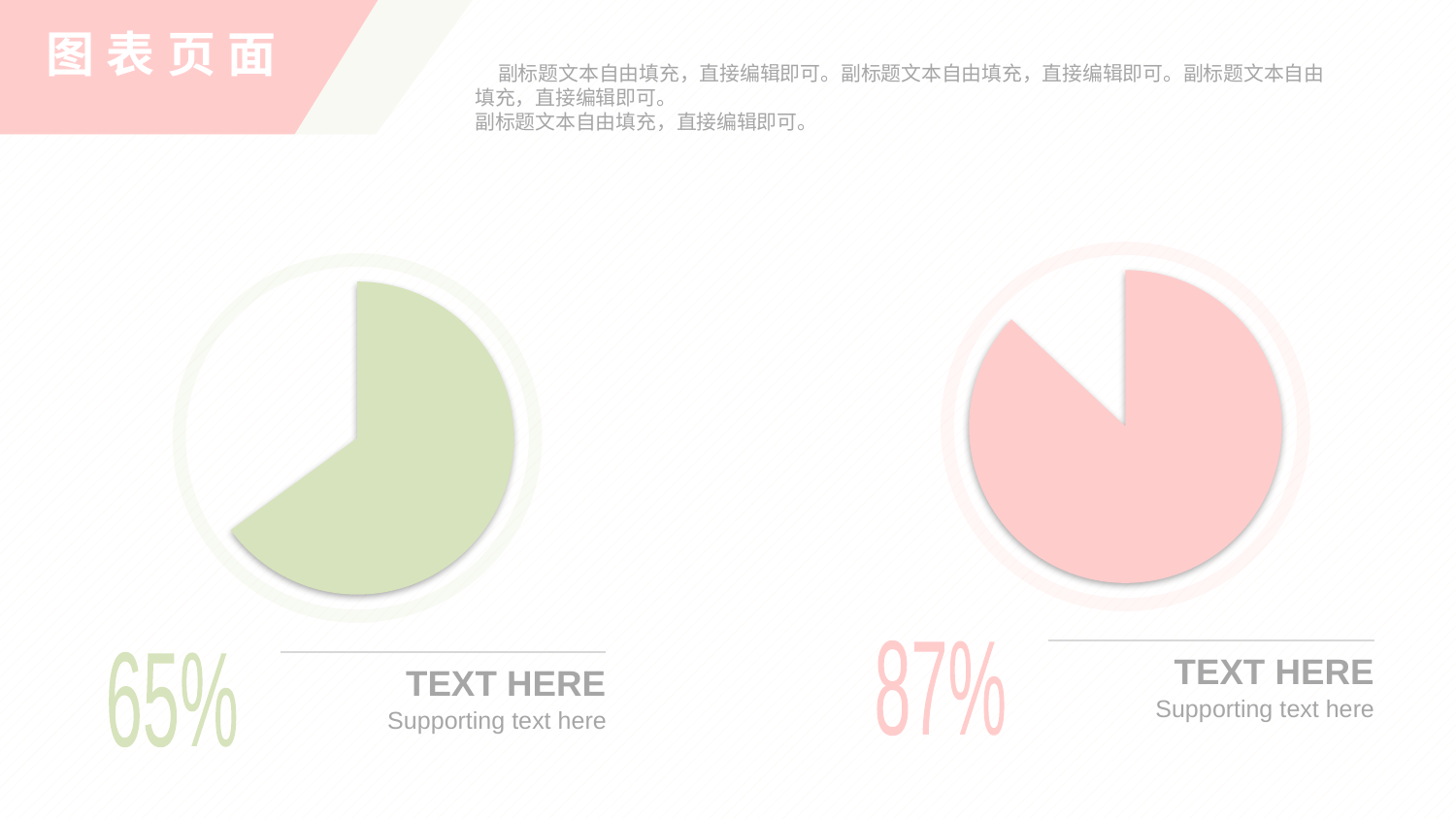

图表页面
    副标题文本自由填充，直接编辑即可。副标题文本自由填充，直接编辑即可。副标题文本自由   填充，直接编辑即可。
副标题文本自由填充，直接编辑即可。

87%
TEXT HERE
Supporting text here

65%
TEXT HERE
Supporting text here